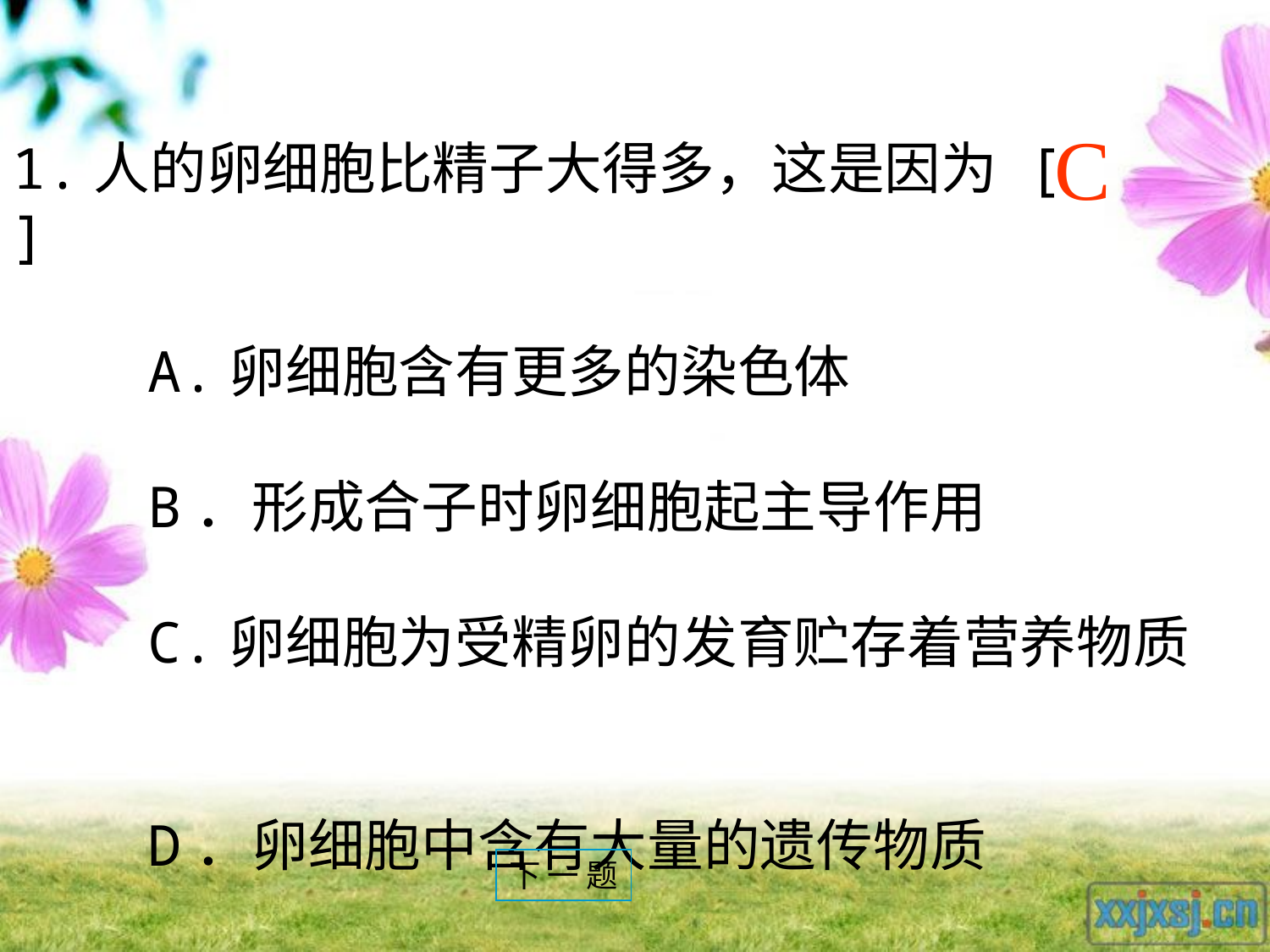

C
1.人的卵细胞比精子大得多，这是因为	[    ]

    A.卵细胞含有更多的染色体

    B．形成合子时卵细胞起主导作用

    C.卵细胞为受精卵的发育贮存着营养物质

    D．卵细胞中含有大量的遗传物质

下 一 题